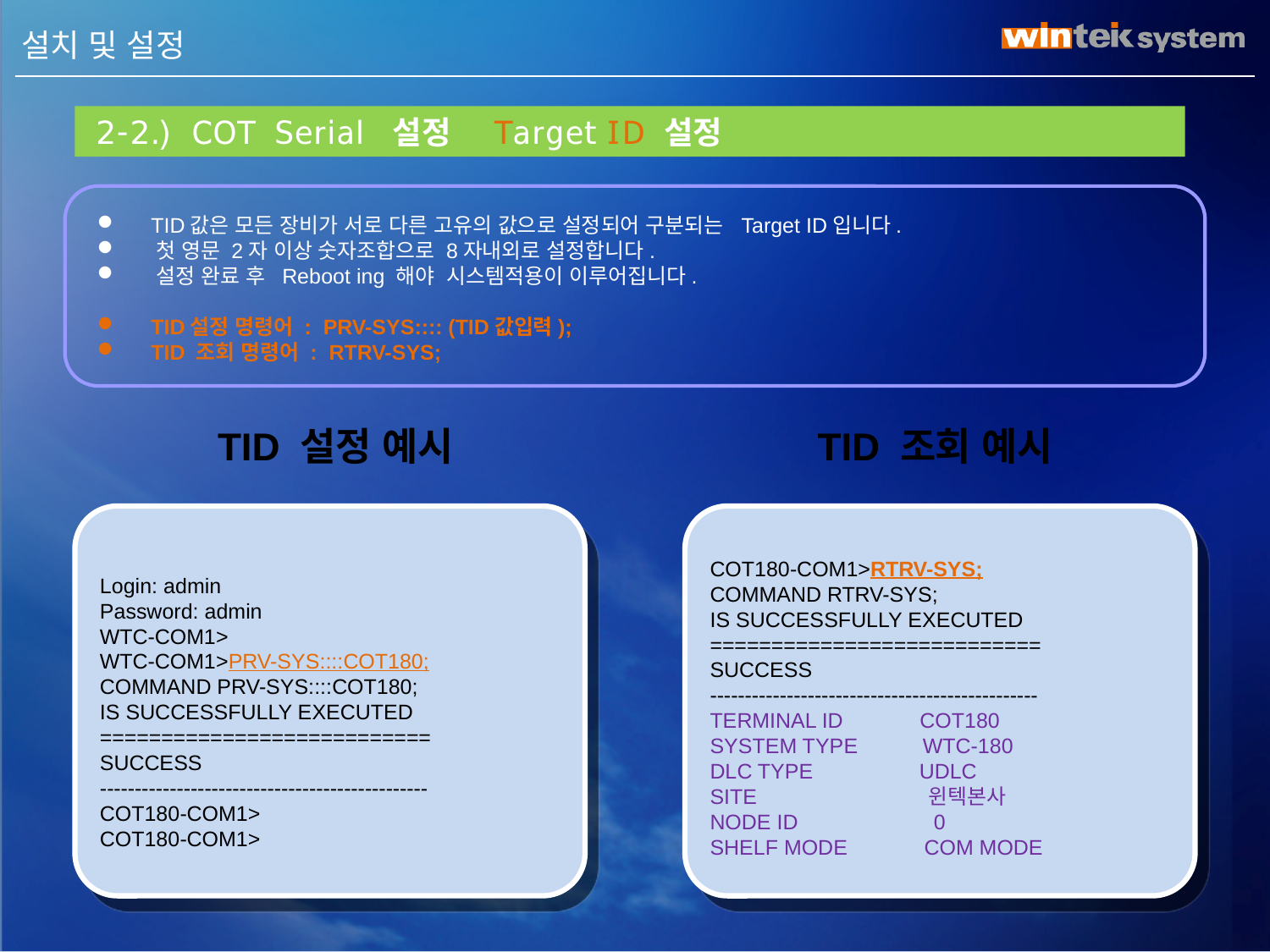

III .    설치 및 설정
 2-2.)  COT  Serial  설정    Target ID 설정

 TID값은 모든 장비가 서로 다른 고유의 값으로 설정되어 구분되는  Target ID입니다.
 첫 영문 2자 이상 숫자조합으로 8자내외로 설정합니다.
 설정 완료 후  Reboot ing 해야  시스템적용이 이루어집니다.

 TID설정 명령어 :  PRV-SYS:::: (TID값입력);
 TID 조회 명령어 :  RTRV-SYS;
 TID 설정 예시
 TID 조회 예시

Login: admin
Password: admin
WTC-COM1>
WTC-COM1>PRV-SYS::::COT180;
COMMAND PRV-SYS::::COT180;
IS SUCCESSFULLY EXECUTED
===========================
SUCCESS
-----------------------------------------------
COT180-COM1>
COT180-COM1>

COT180-COM1>RTRV-SYS;
COMMAND RTRV-SYS;
IS SUCCESSFULLY EXECUTED
===========================
SUCCESS
-----------------------------------------------
TERMINAL ID             COT180
SYSTEM TYPE           WTC-180
DLC TYPE                  UDLC
SITE                            윈텍본사
NODE ID                       0
SHELF MODE             COM MODE